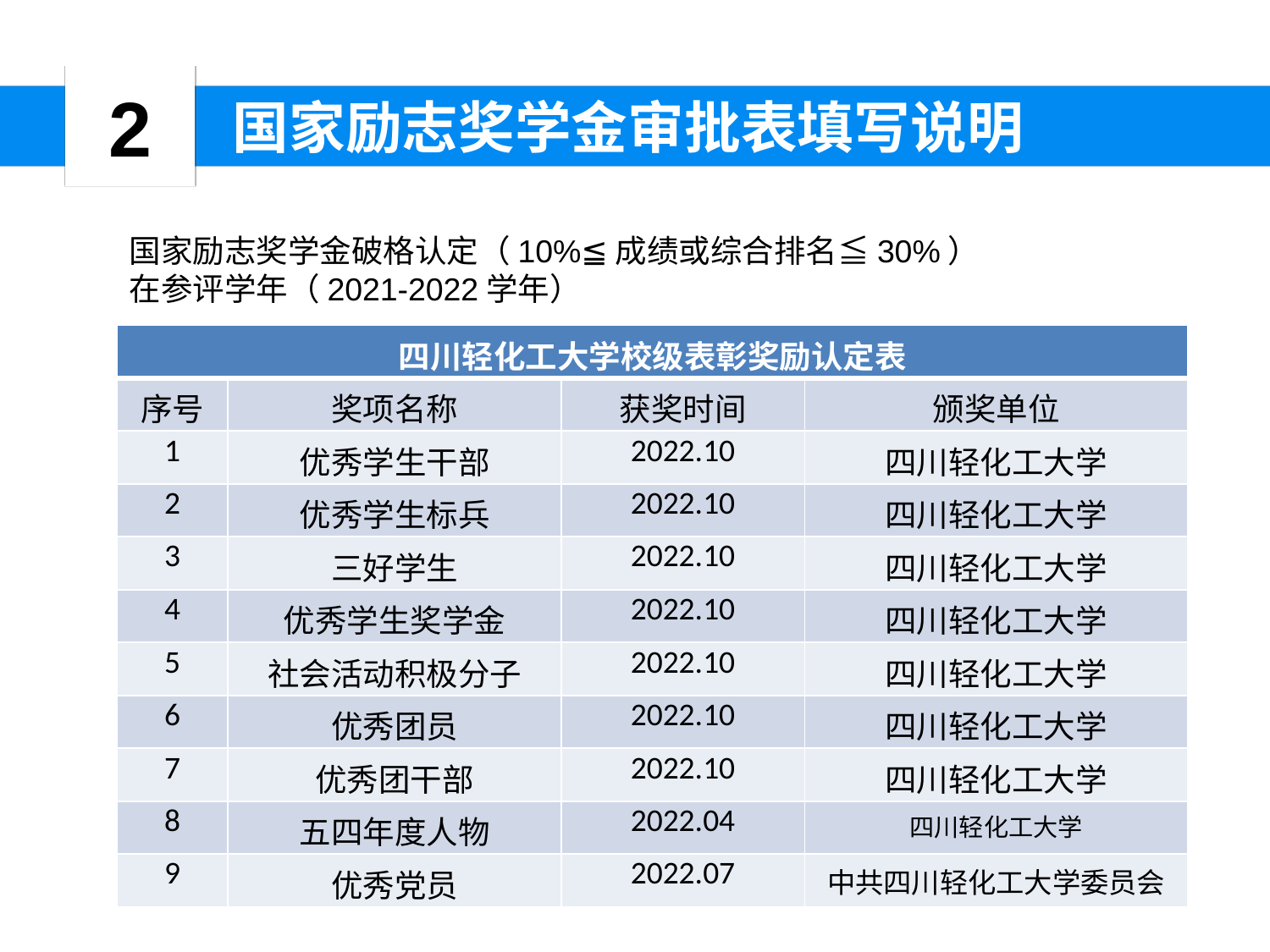

2

                国家励志奖学金审批表填写说明
国家励志奖学金破格认定（10%≦成绩或综合排名≦30%）
在参评学年（2021-2022学年）

| 四川轻化工大学校级表彰奖励认定表 |  |  |  |
| --- | --- | --- | --- |
| 序号 | 奖项名称 | 获奖时间 | 颁奖单位 |
| 1 | 优秀学生干部 | 2022.10 | 四川轻化工大学 |
| 2 | 优秀学生标兵 | 2022.10 | 四川轻化工大学 |
| 3 | 三好学生 | 2022.10 | 四川轻化工大学 |
| 4 | 优秀学生奖学金 | 2022.10 | 四川轻化工大学 |
| 5 | 社会活动积极分子 | 2022.10 | 四川轻化工大学 |
| 6 | 优秀团员 | 2022.10 | 四川轻化工大学 |
| 7 | 优秀团干部 | 2022.10 | 四川轻化工大学 |
| 8 | 五四年度人物 | 2022.04 | 四川轻化工大学 |
| 9 | 优秀党员 | 2022.07 | 中共四川轻化工大学委员会 |